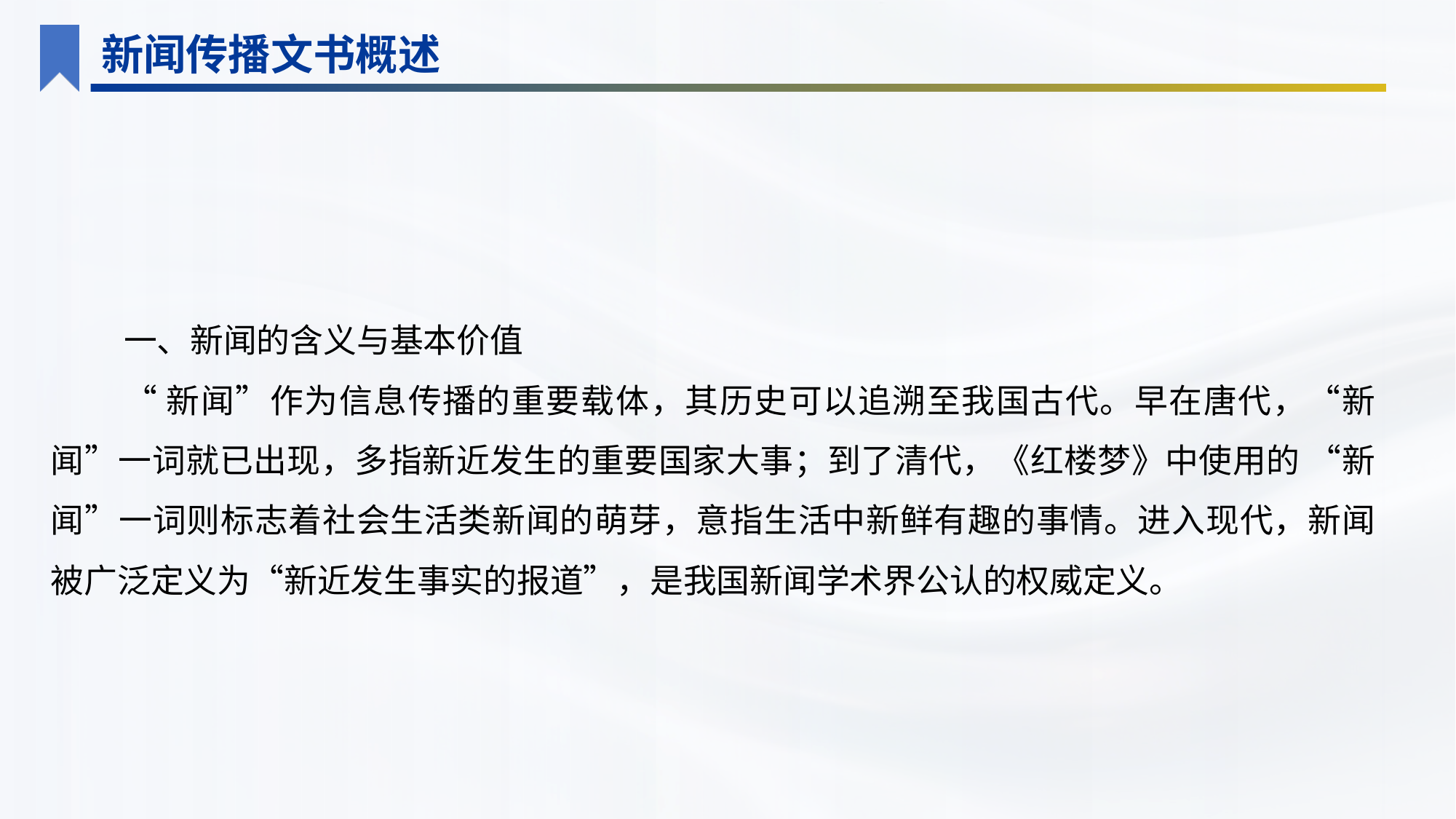

新闻传播文书概述
一、新闻的含义与基本价值
“新闻”作为信息传播的重要载体，其历史可以追溯至我国古代。早在唐代，“新闻”一词就已出现，多指新近发生的重要国家大事；到了清代，《红楼梦》中使用的 “新闻”一词则标志着社会生活类新闻的萌芽，意指生活中新鲜有趣的事情。进入现代，新闻被广泛定义为“新近发生事实的报道”，是我国新闻学术界公认的权威定义。